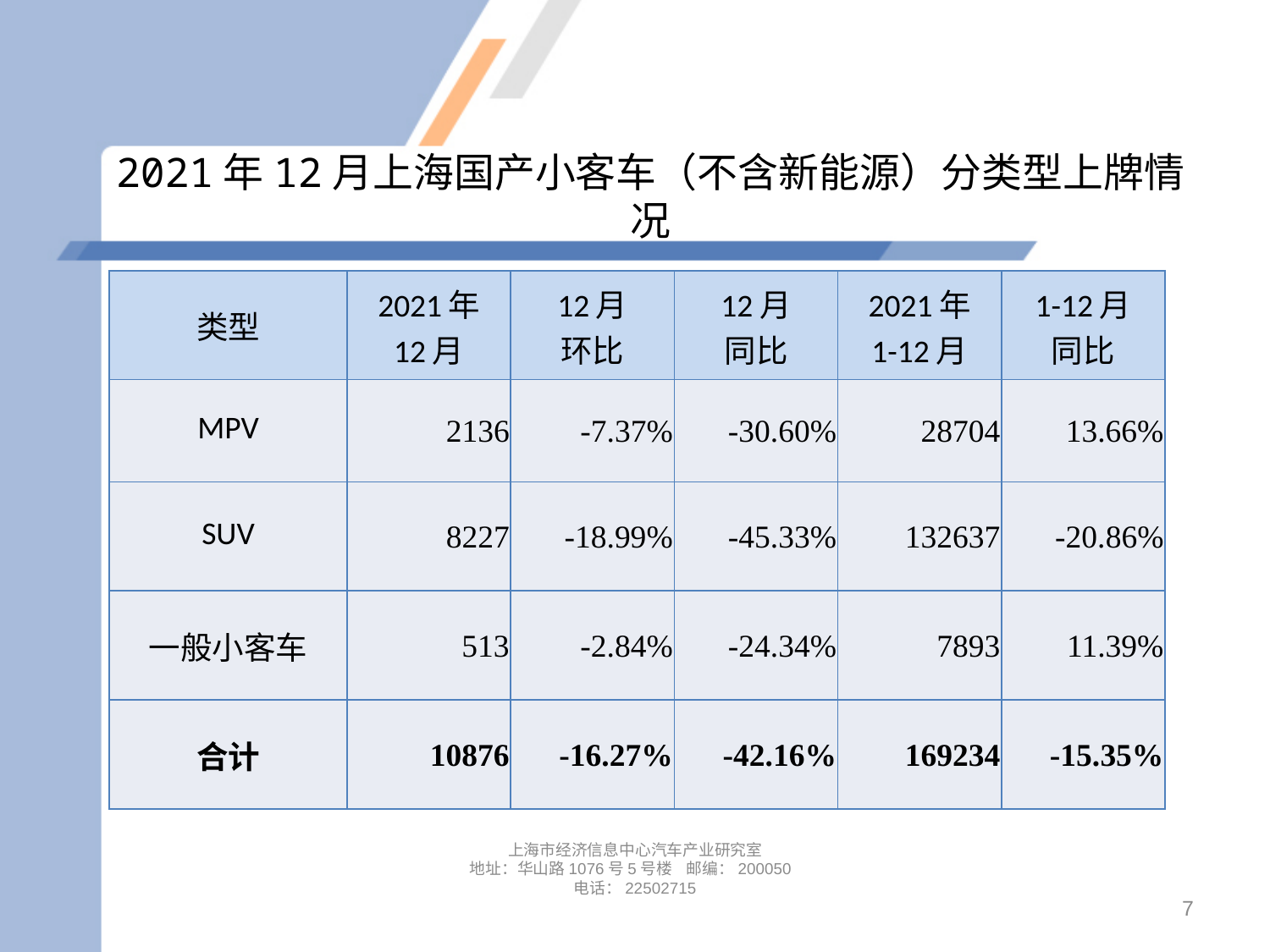

# 2021年12月上海国产小客车（不含新能源）分类型上牌情况
| 类型 | 2021年 12月 | 12月 环比 | 12月 同比 | 2021年 1-12月 | 1-12月 同比 |
| --- | --- | --- | --- | --- | --- |
| MPV | 2136 | -7.37% | -30.60% | 28704 | 13.66% |
| SUV | 8227 | -18.99% | -45.33% | 132637 | -20.86% |
| 一般小客车 | 513 | -2.84% | -24.34% | 7893 | 11.39% |
| 合计 | 10876 | -16.27% | -42.16% | 169234 | -15.35% |
上海市经济信息中心汽车产业研究室
地址：华山路1076号5号楼    邮编：200050
电话：22502715

7